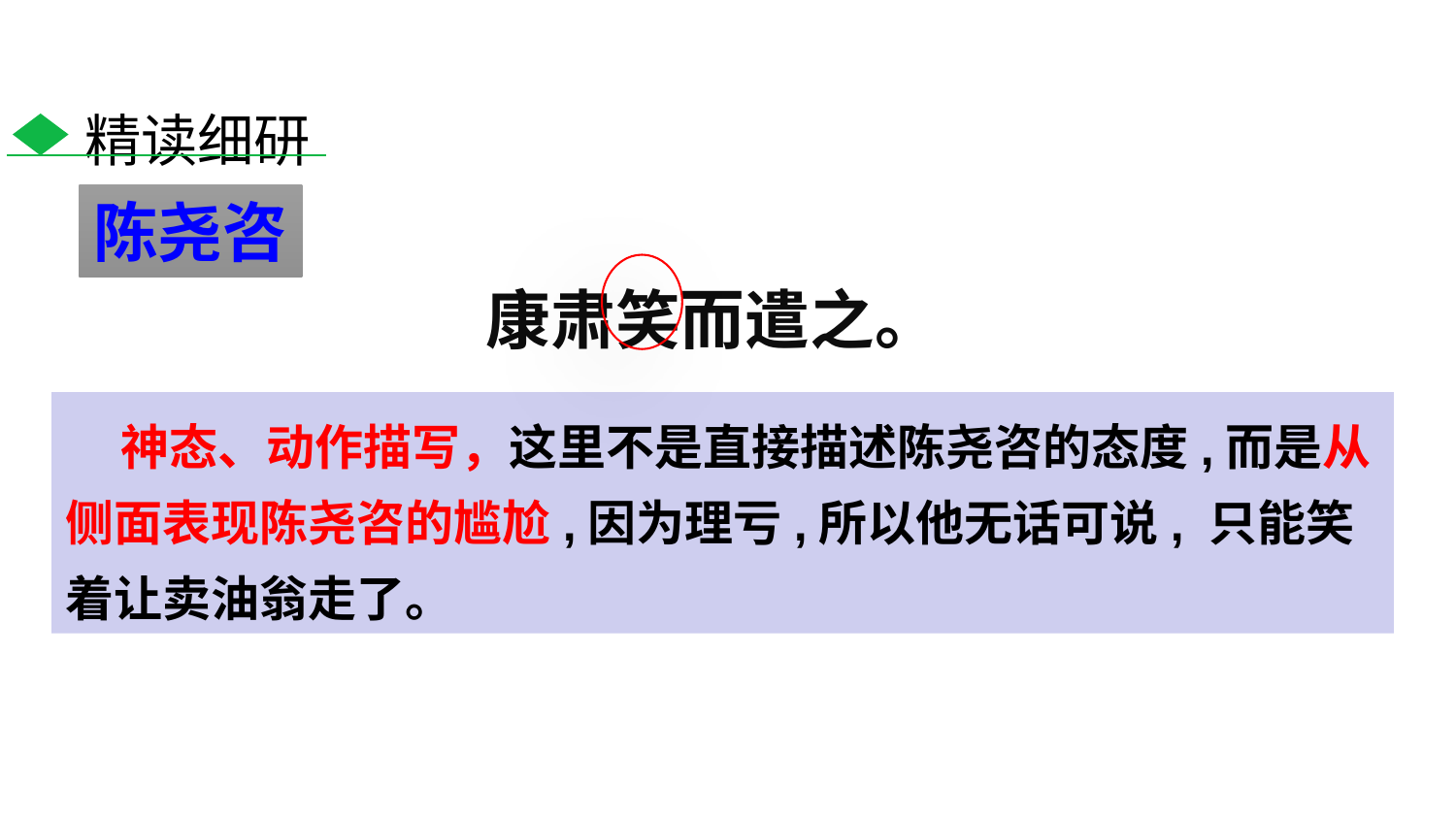

精读细研

陈尧咨

康肃笑而遣之。
    神态、动作描写，这里不是直接描述陈尧咨的态度,而是从侧面表现陈尧咨的尴尬,因为理亏,所以他无话可说, 只能笑着让卖油翁走了。